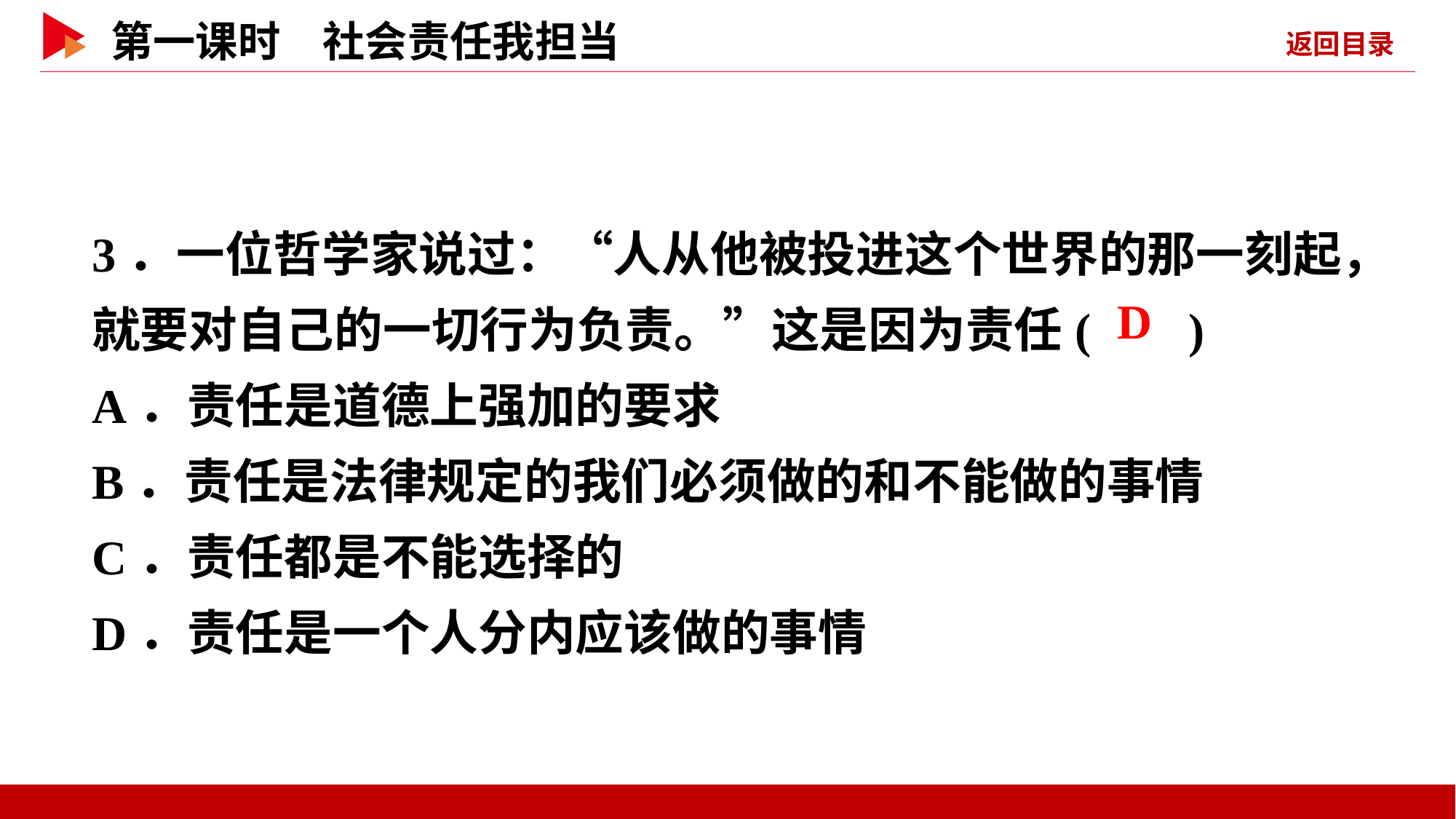

3．一位哲学家说过：“人从他被投进这个世界的那一刻起，就要对自己的一切行为负责。”这是因为责任(        )
A．责任是道德上强加的要求
B．责任是法律规定的我们必须做的和不能做的事情
C．责任都是不能选择的
D．责任是一个人分内应该做的事情
   D